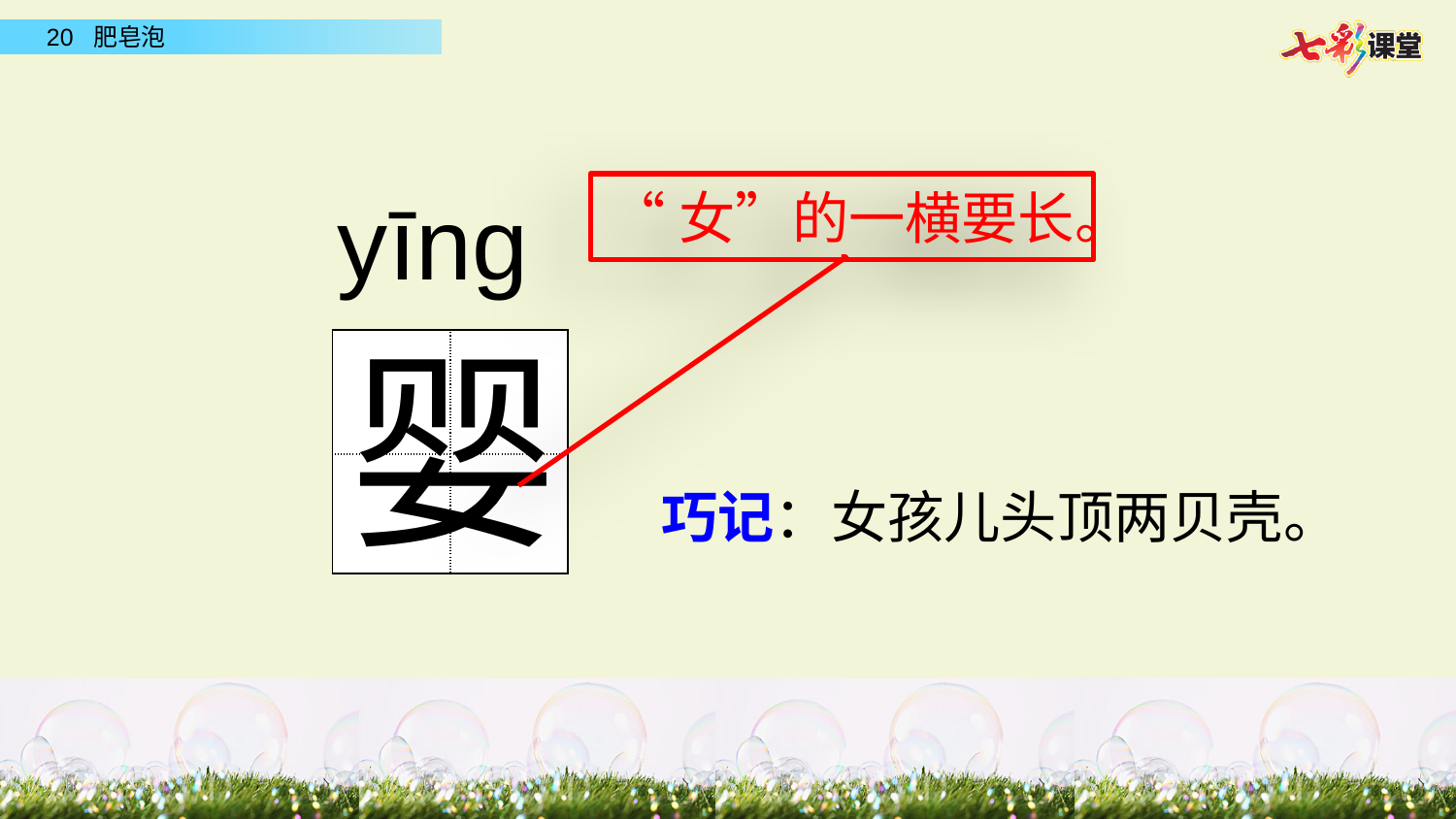

yīng
“女”的一横要长。
婴
|  |  |
| --- | --- |
|  |  |
巧记：女孩儿头顶两贝壳。